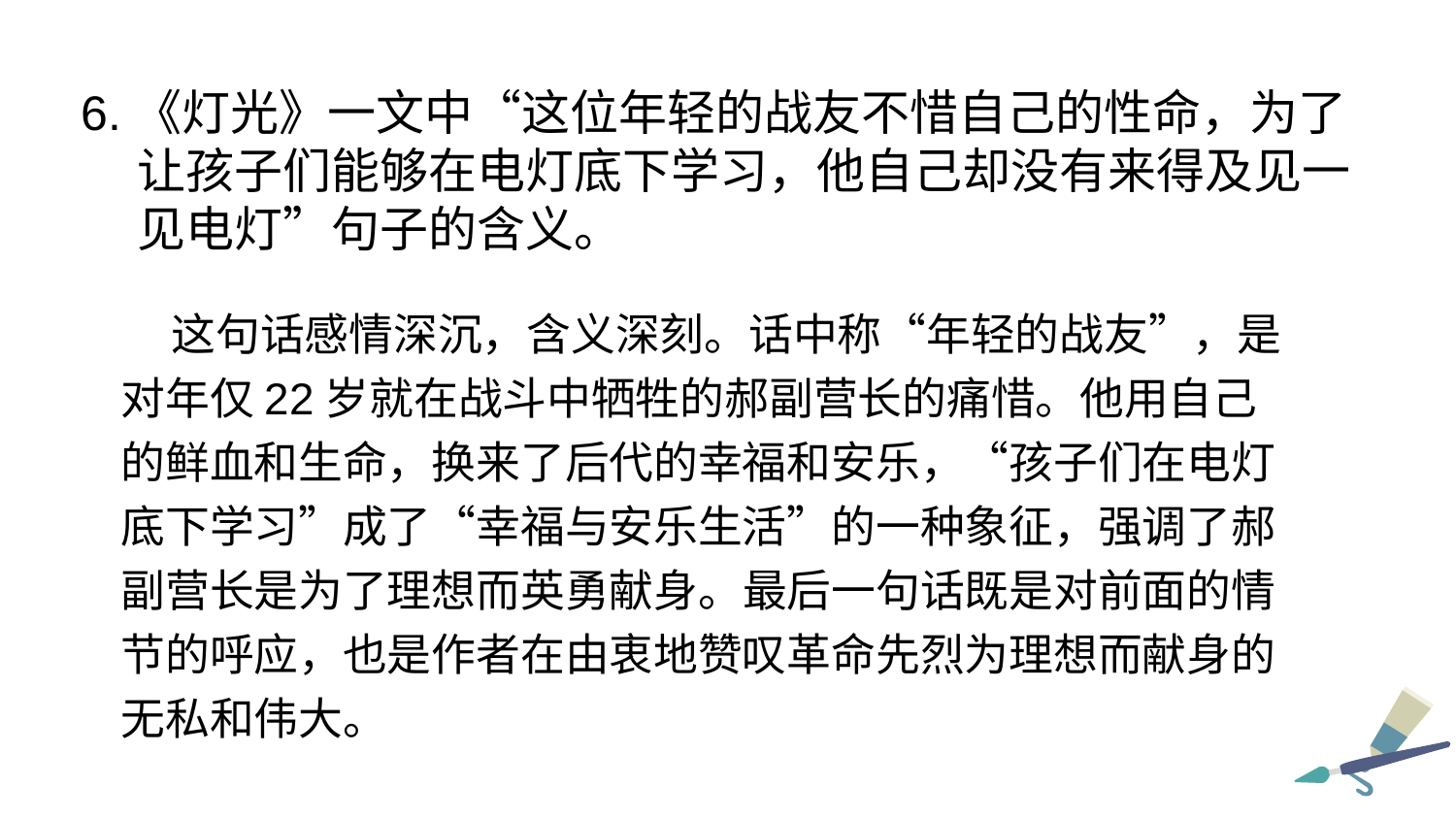

6.《灯光》一文中“这位年轻的战友不惜自己的性命，为了让孩子们能够在电灯底下学习，他自己却没有来得及见一见电灯”句子的含义。
    这句话感情深沉，含义深刻。话中称“年轻的战友”，是对年仅22岁就在战斗中牺牲的郝副营长的痛惜。他用自己的鲜血和生命，换来了后代的幸福和安乐，“孩子们在电灯底下学习”成了“幸福与安乐生活”的一种象征，强调了郝副营长是为了理想而英勇献身。最后一句话既是对前面的情节的呼应，也是作者在由衷地赞叹革命先烈为理想而献身的无私和伟大。